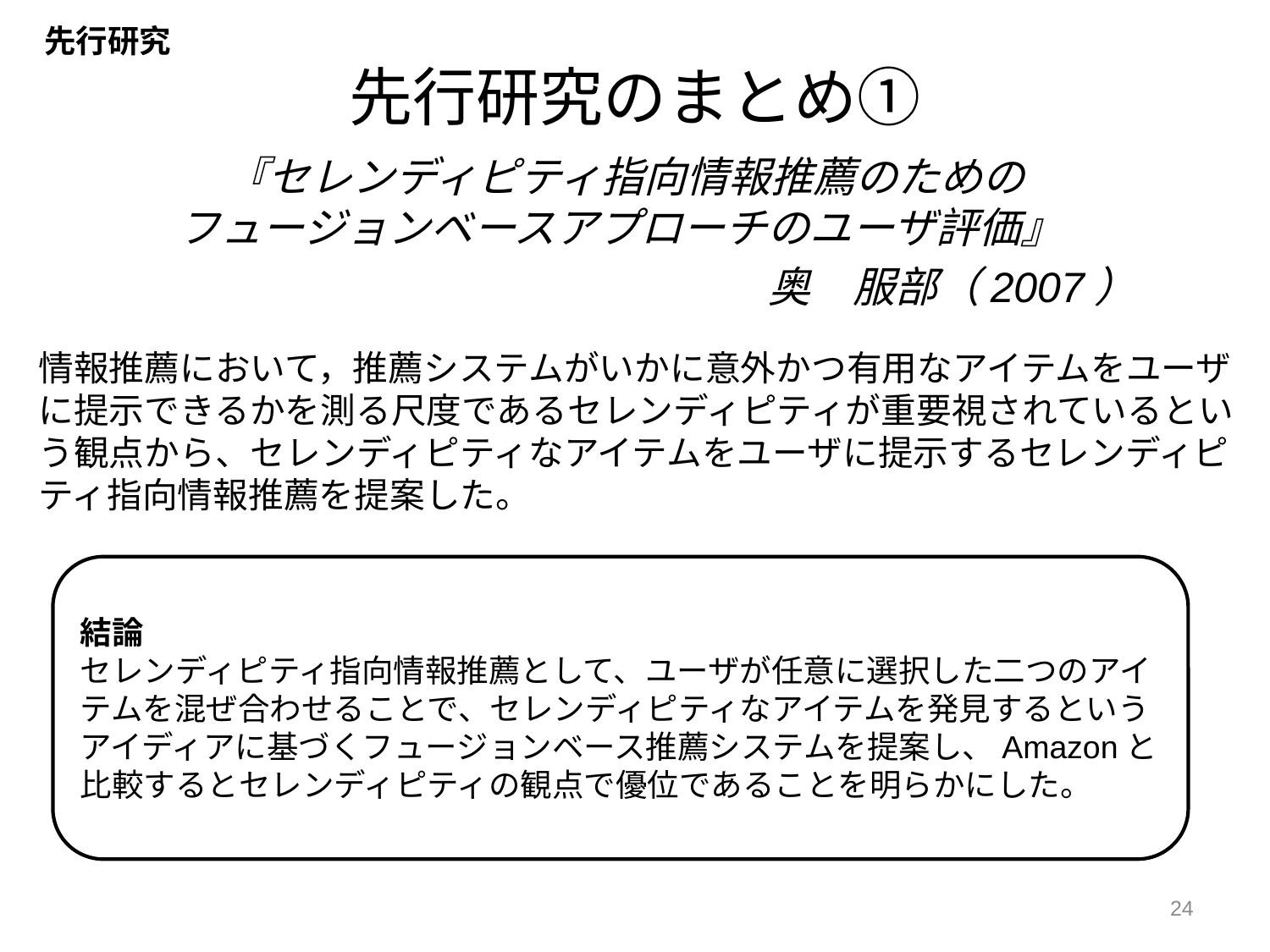

先行研究
# 先行研究のまとめ①
『セレンディピティ指向情報推薦のための
フュージョンベースアプローチのユーザ評価』
奥　服部（2007）
情報推薦において，推薦システムがいかに意外かつ有用なアイテムをユーザに提示できるかを測る尺度であるセレンディピティが重要視されているという観点から、セレンディピティなアイテムをユーザに提示するセレンディピティ指向情報推薦を提案した。
結論
セレンディピティ指向情報推薦として、ユーザが任意に選択した二つのアイテムを混ぜ合わせることで、セレンディピティなアイテムを発見するというアイディアに基づくフュージョンベース推薦システムを提案し、Amazonと比較するとセレンディピティの観点で優位であることを明らかにした。
24